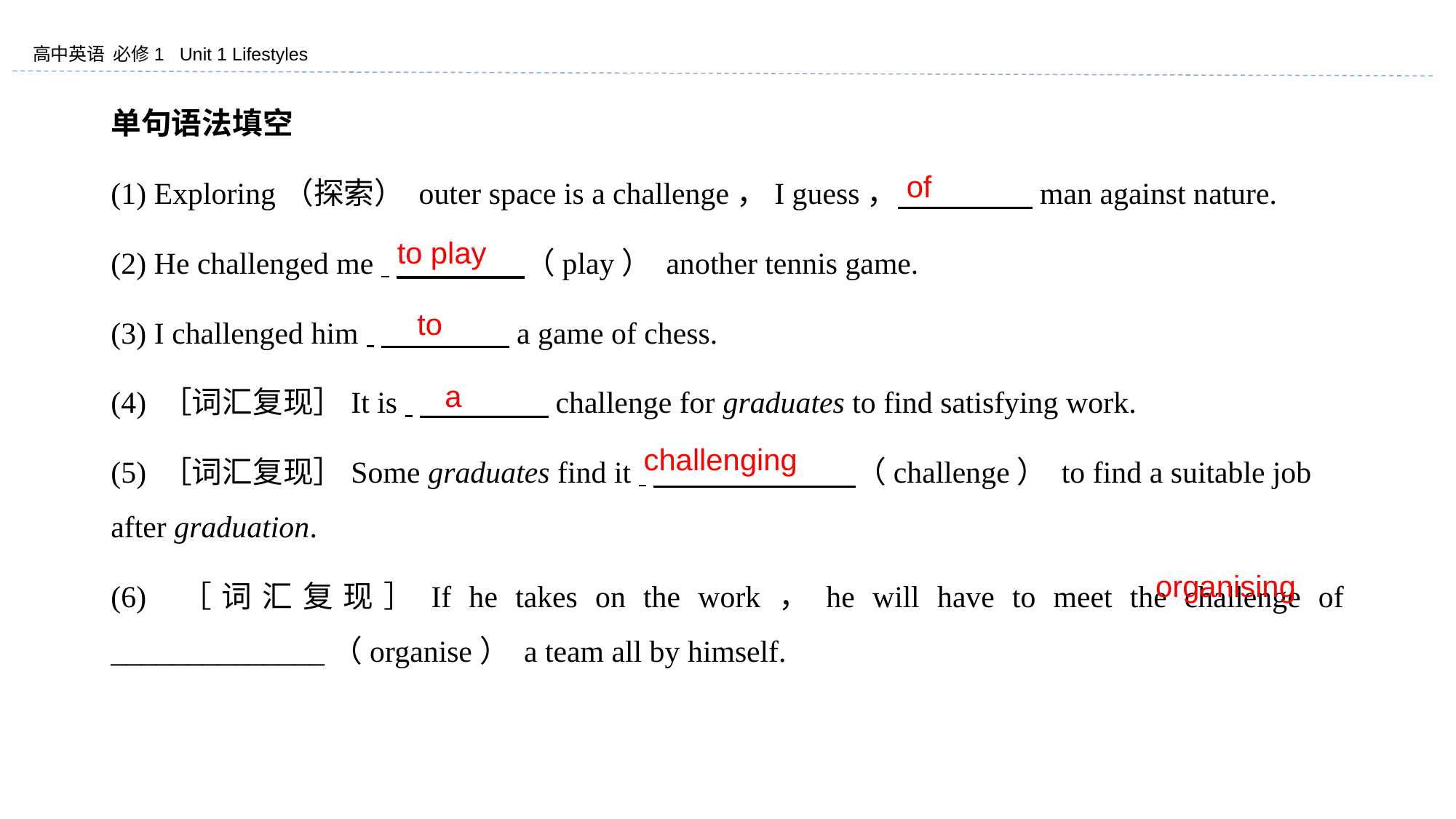

单句语法填空
(1) Exploring（探索） outer space is a challenge，I guess， 　　　　 man against nature.
(2) He challenged me  　　　　 （play） another tennis game.
(3) I challenged him  　　　　 a game of chess.
(4) ［词汇复现］It is  　　　　 challenge for graduates to find satisfying work.
(5) ［词汇复现］Some graduates find it  　　　　            （challenge） to find a suitable job after graduation.
(6) ［词汇复现］If he takes on the work，he will have to meet the challenge of ______________（organise） a team all by himself.
of
to play
to
a
challenging
organising